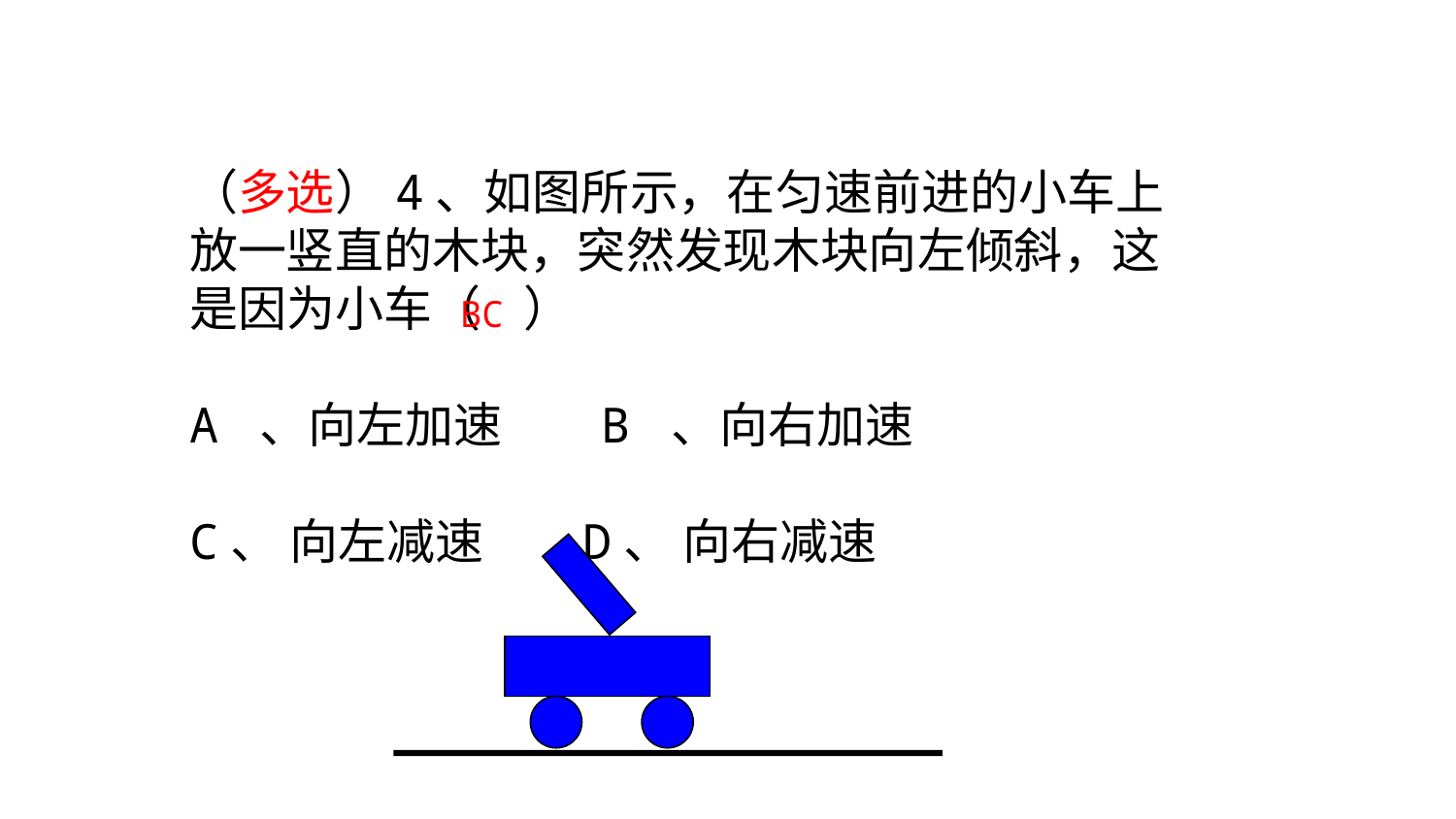

（多选）4、如图所示，在匀速前进的小车上放一竖直的木块，突然发现木块向左倾斜，这是因为小车（    ）

A 、向左加速        B 、向右加速

C、 向左减速        D、 向右减速

BC